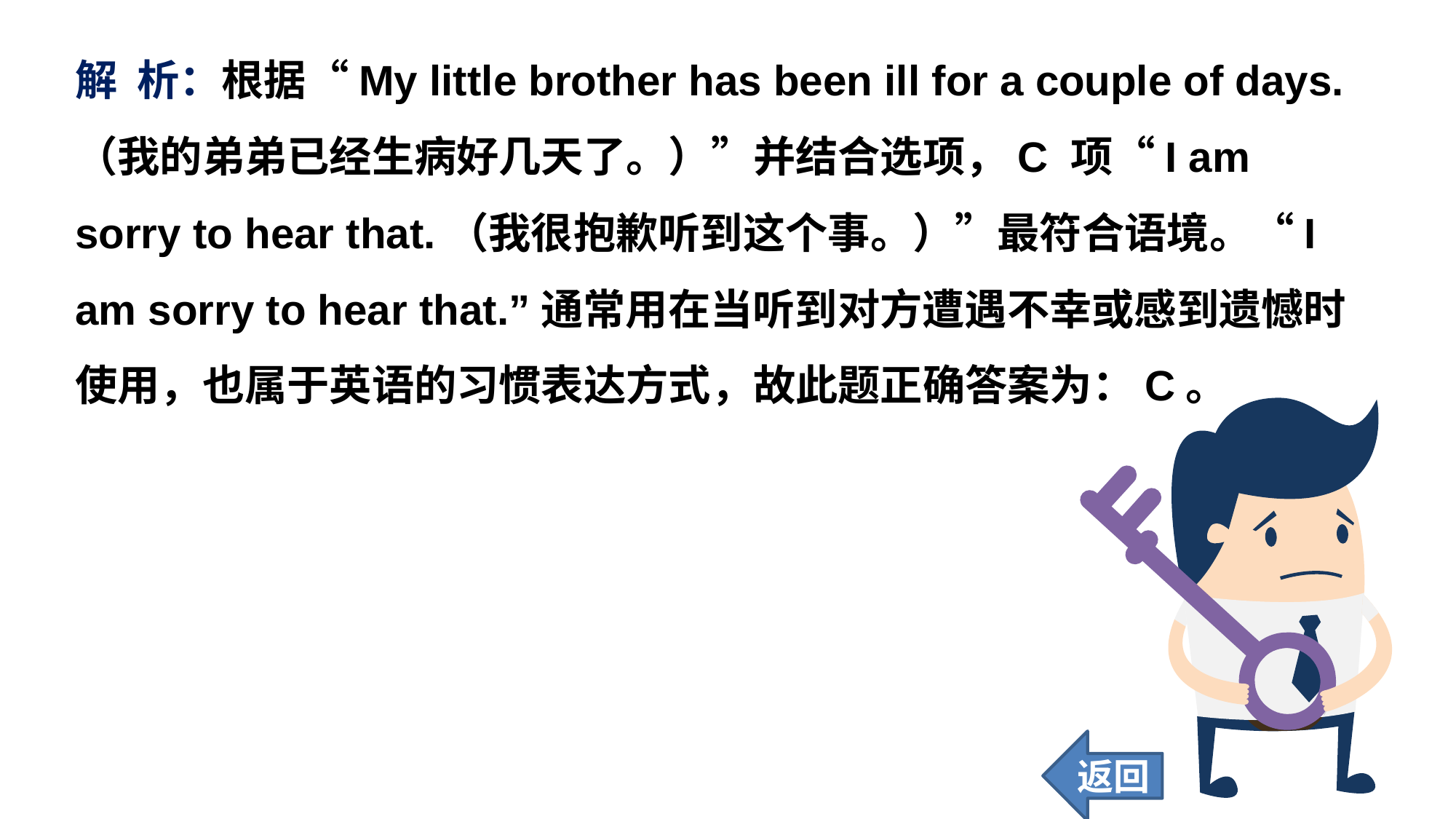

解  析：根据“My little brother has been ill for a couple of days.（我的弟弟已经生病好几天了。）”并结合选项，C 项“I am sorry to hear that.（我很抱歉听到这个事。）”最符合语境。“I am sorry to hear that.”通常用在当听到对方遭遇不幸或感到遗憾时使用，也属于英语的习惯表达方式，故此题正确答案为：C。

返回
45